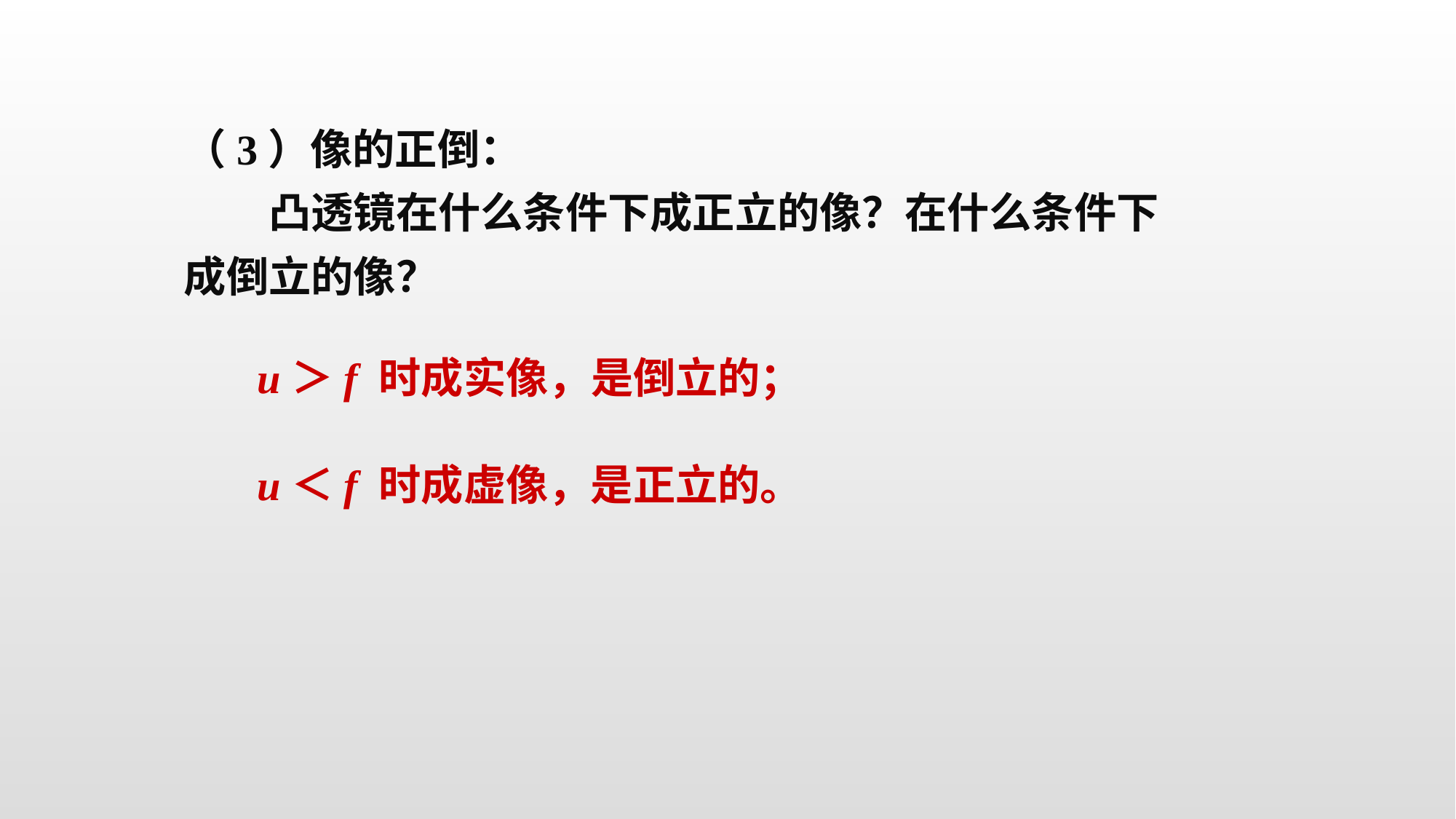

（3）像的正倒：
　　凸透镜在什么条件下成正立的像？在什么条件下成倒立的像？
u＞f 时成实像，是倒立的；
u＜f 时成虚像，是正立的。